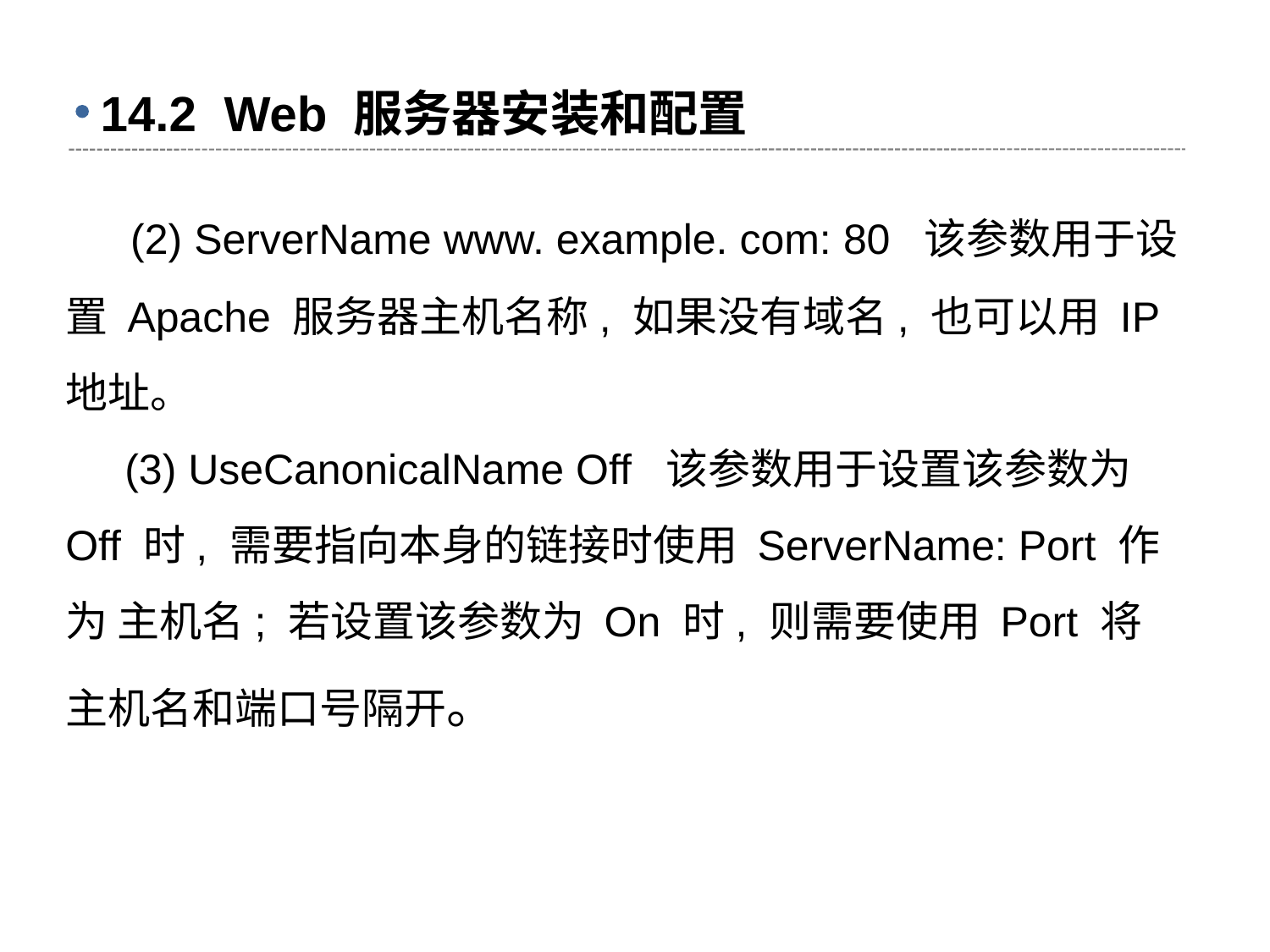

# 14.2  Web 服务器安装和配置
     (2) ServerName www. example. com: 80  该参数用于设置 Apache 服务器主机名称, 如果没有域名, 也可以用 IP 地址。
     (3) UseCanonicalName Off  该参数用于设置该参数为 Off 时, 需要指向本身的链接时使用 ServerName: Port 作为 主机名; 若设置该参数为 On 时, 则需要使用 Port 将主机名和端口号隔开。